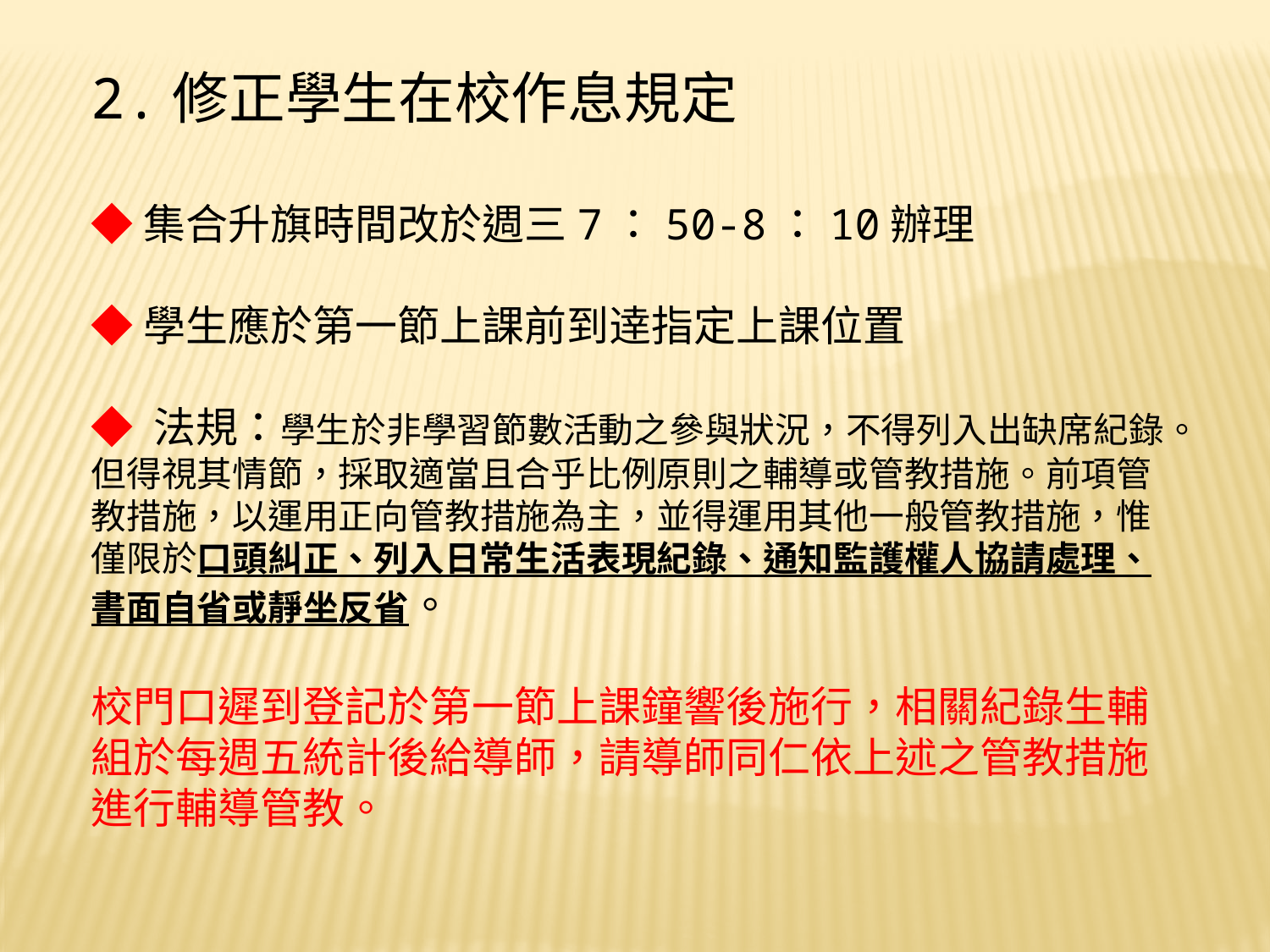

2.修正學生在校作息規定

◆集合升旗時間改於週三7：50-8：10辦理

◆學生應於第一節上課前到逹指定上課位置

◆ 法規：學生於非學習節數活動之參與狀況，不得列入出缺席紀錄。但得視其情節，採取適當且合乎比例原則之輔導或管教措施。前項管教措施，以運用正向管教措施為主，並得運用其他一般管教措施，惟僅限於口頭糾正、列入日常生活表現紀錄、通知監護權人協請處理、書面自省或靜坐反省。

校門口遲到登記於第一節上課鐘響後施行，相關紀錄生輔組於每週五統計後給導師，請導師同仁依上述之管教措施進行輔導管教。